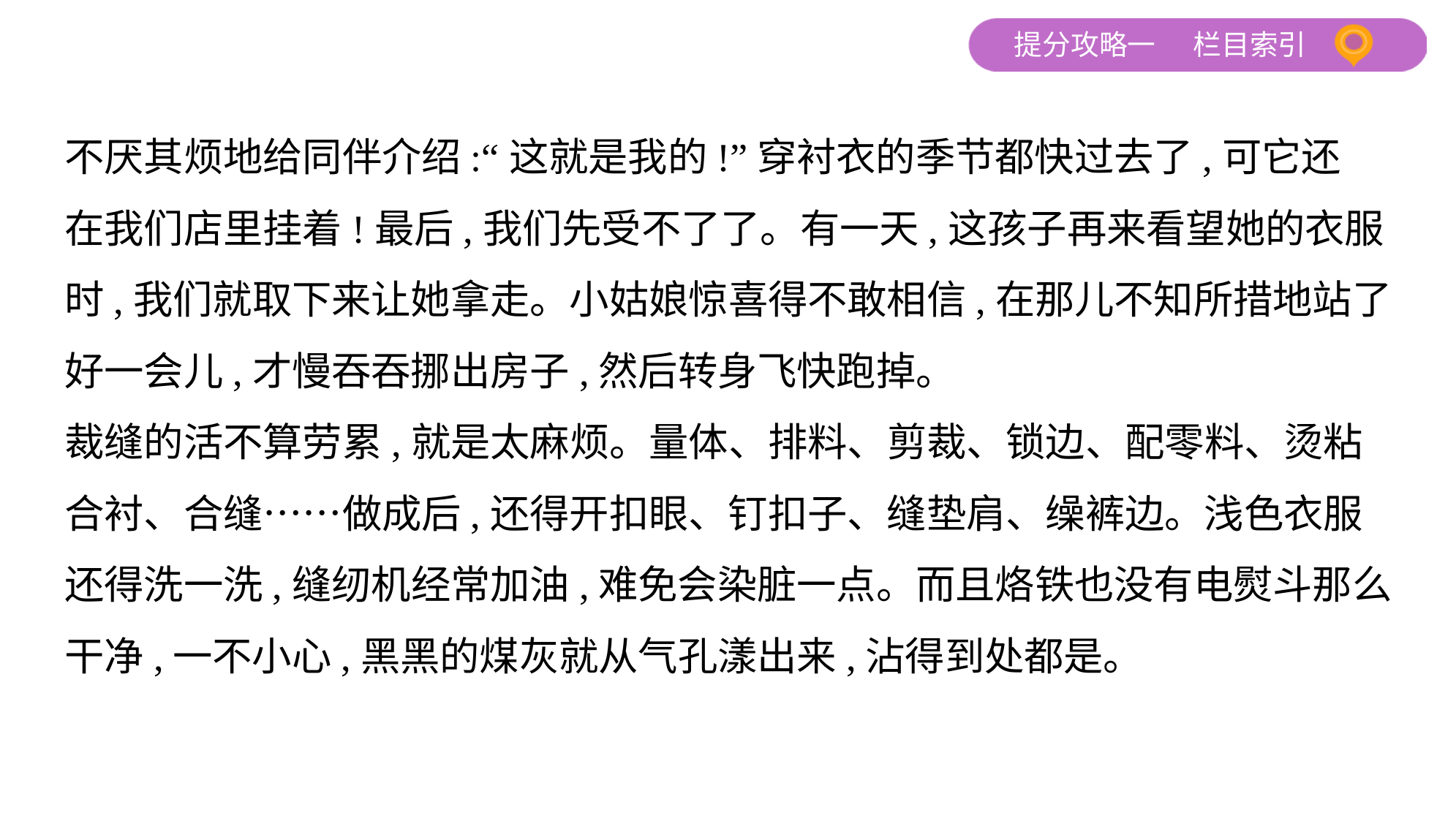

不厌其烦地给同伴介绍:“这就是我的!”穿衬衣的季节都快过去了,可它还
在我们店里挂着!最后,我们先受不了了。有一天,这孩子再来看望她的衣服
时,我们就取下来让她拿走。小姑娘惊喜得不敢相信,在那儿不知所措地站了
好一会儿,才慢吞吞挪出房子,然后转身飞快跑掉。
裁缝的活不算劳累,就是太麻烦。量体、排料、剪裁、锁边、配零料、烫粘
合衬、合缝……做成后,还得开扣眼、钉扣子、缝垫肩、缲裤边。浅色衣服
还得洗一洗,缝纫机经常加油,难免会染脏一点。而且烙铁也没有电熨斗那么
干净,一不小心,黑黑的煤灰就从气孔漾出来,沾得到处都是。